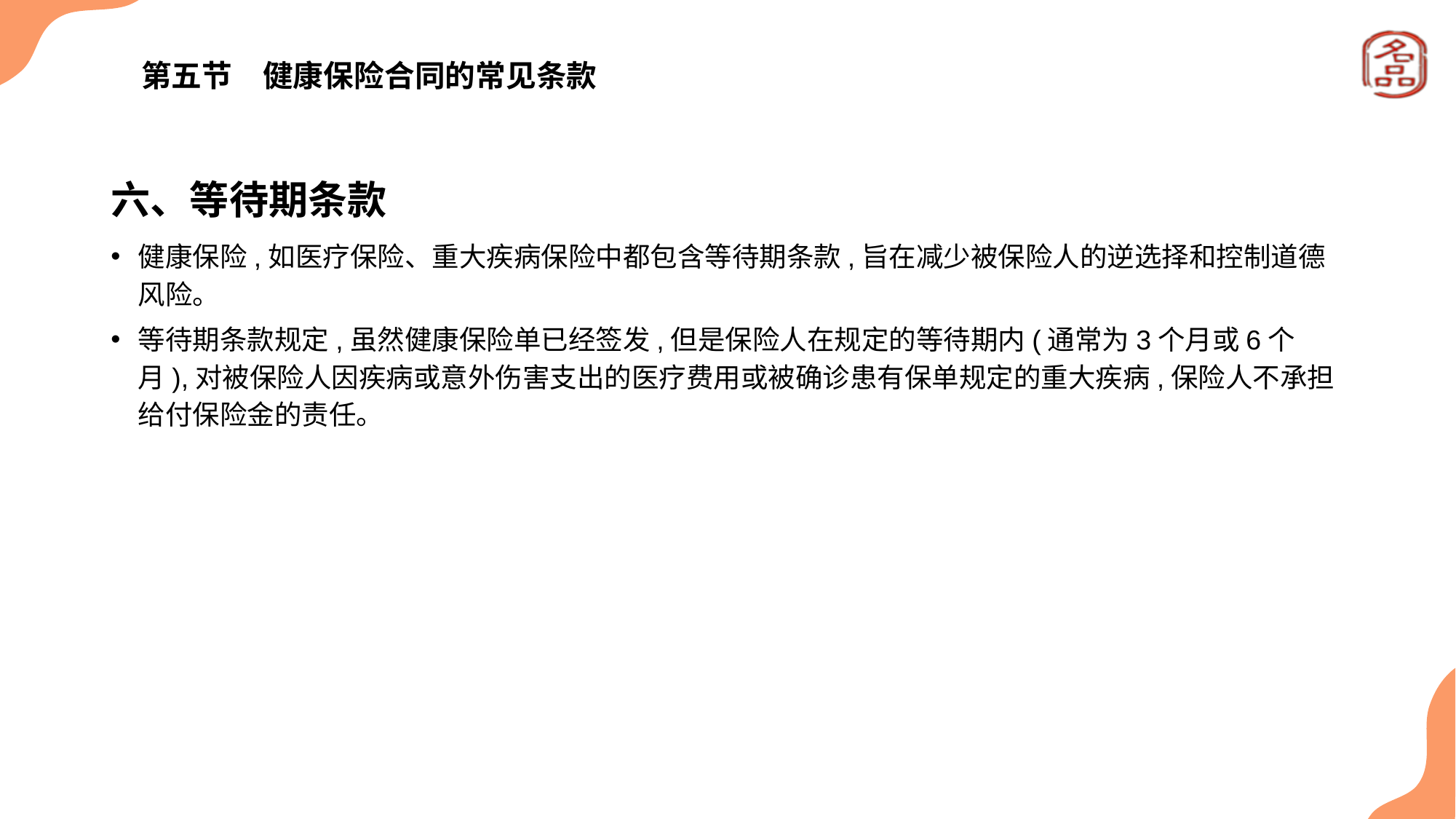

# 第五节　健康保险合同的常见条款
六、等待期条款
健康保险,如医疗保险、重大疾病保险中都包含等待期条款,旨在减少被保险人的逆选择和控制道德风险。
等待期条款规定,虽然健康保险单已经签发,但是保险人在规定的等待期内(通常为3个月或6个月),对被保险人因疾病或意外伤害支出的医疗费用或被确诊患有保单规定的重大疾病,保险人不承担给付保险金的责任。